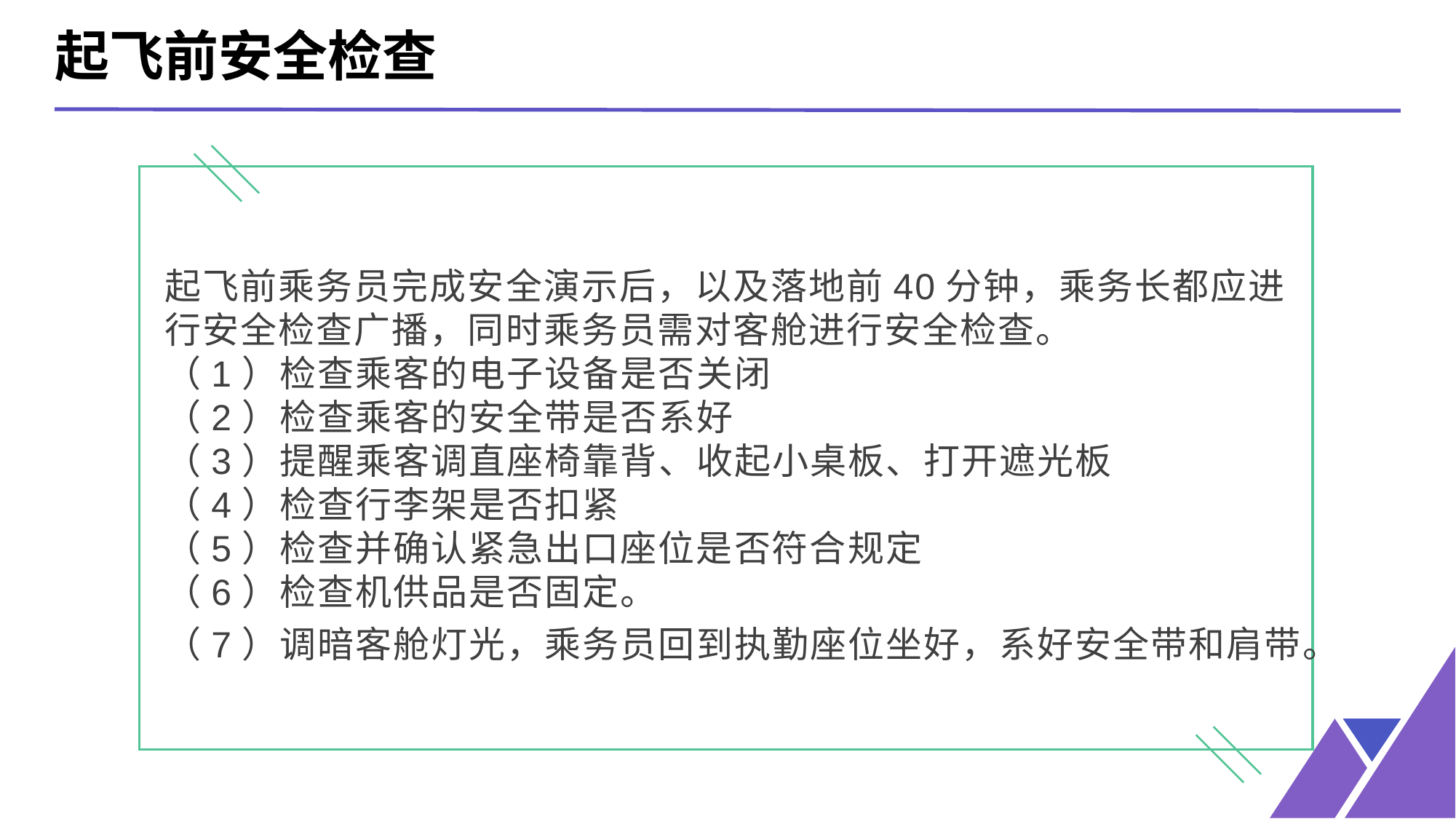

起飞前安全检查

起飞前乘务员完成安全演示后，以及落地前40分钟，乘务长都应进行安全检查广播，同时乘务员需对客舱进行安全检查。
（1）检查乘客的电子设备是否关闭
（2）检查乘客的安全带是否系好
（3）提醒乘客调直座椅靠背、收起小桌板、打开遮光板
（4）检查行李架是否扣紧
（5）检查并确认紧急出口座位是否符合规定
（6）检查机供品是否固定。
（7）调暗客舱灯光，乘务员回到执勤座位坐好，系好安全带和肩带。